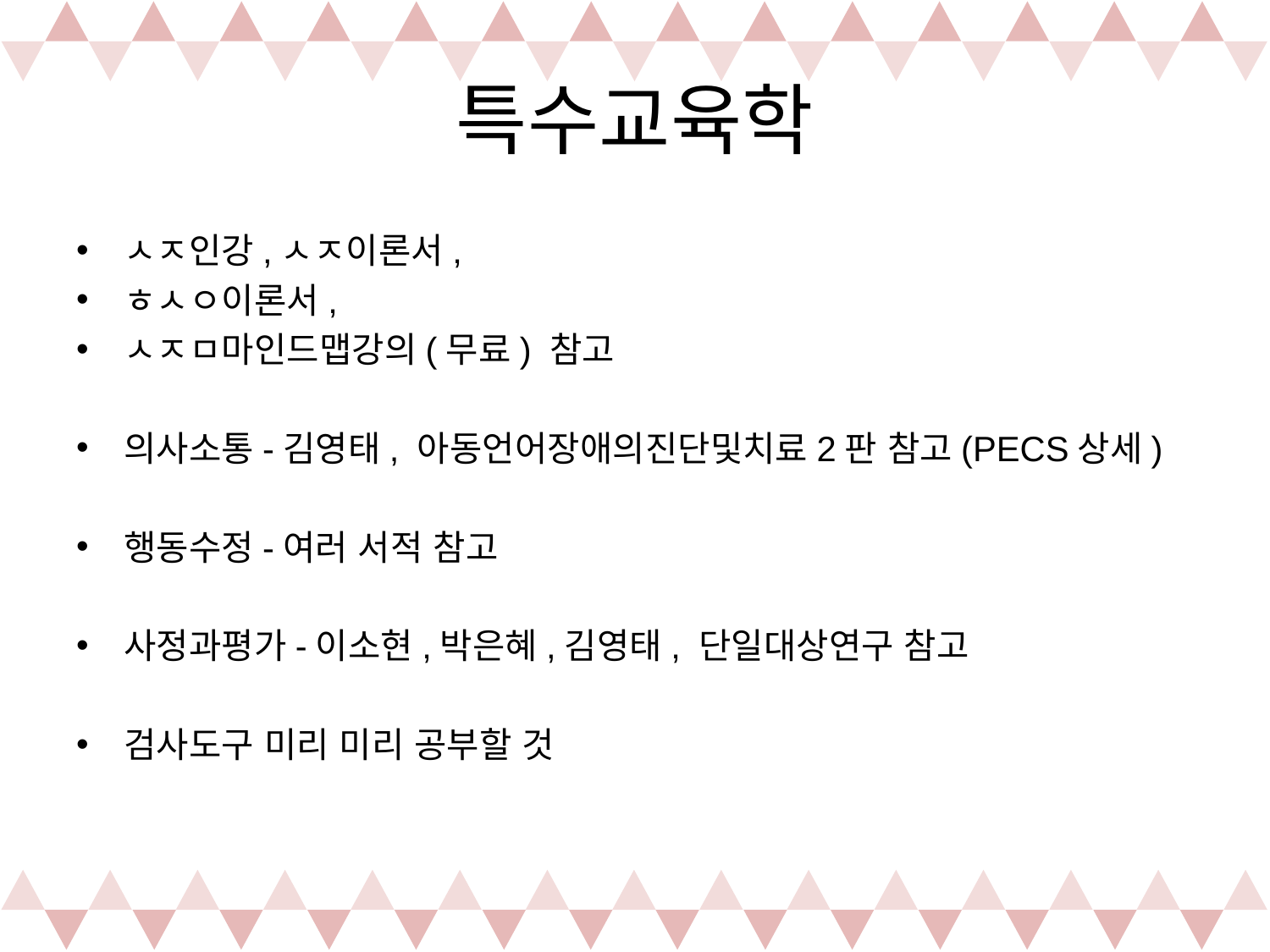

# 특수교육학
ㅅㅈ인강,ㅅㅈ이론서,
ㅎㅅㅇ이론서,
ㅅㅈㅁ마인드맵강의(무료) 참고

의사소통-김영태, 아동언어장애의진단및치료2판 참고(PECS상세)

행동수정-여러 서적 참고

사정과평가-이소현,박은혜,김영태, 단일대상연구 참고

검사도구 미리 미리 공부할 것